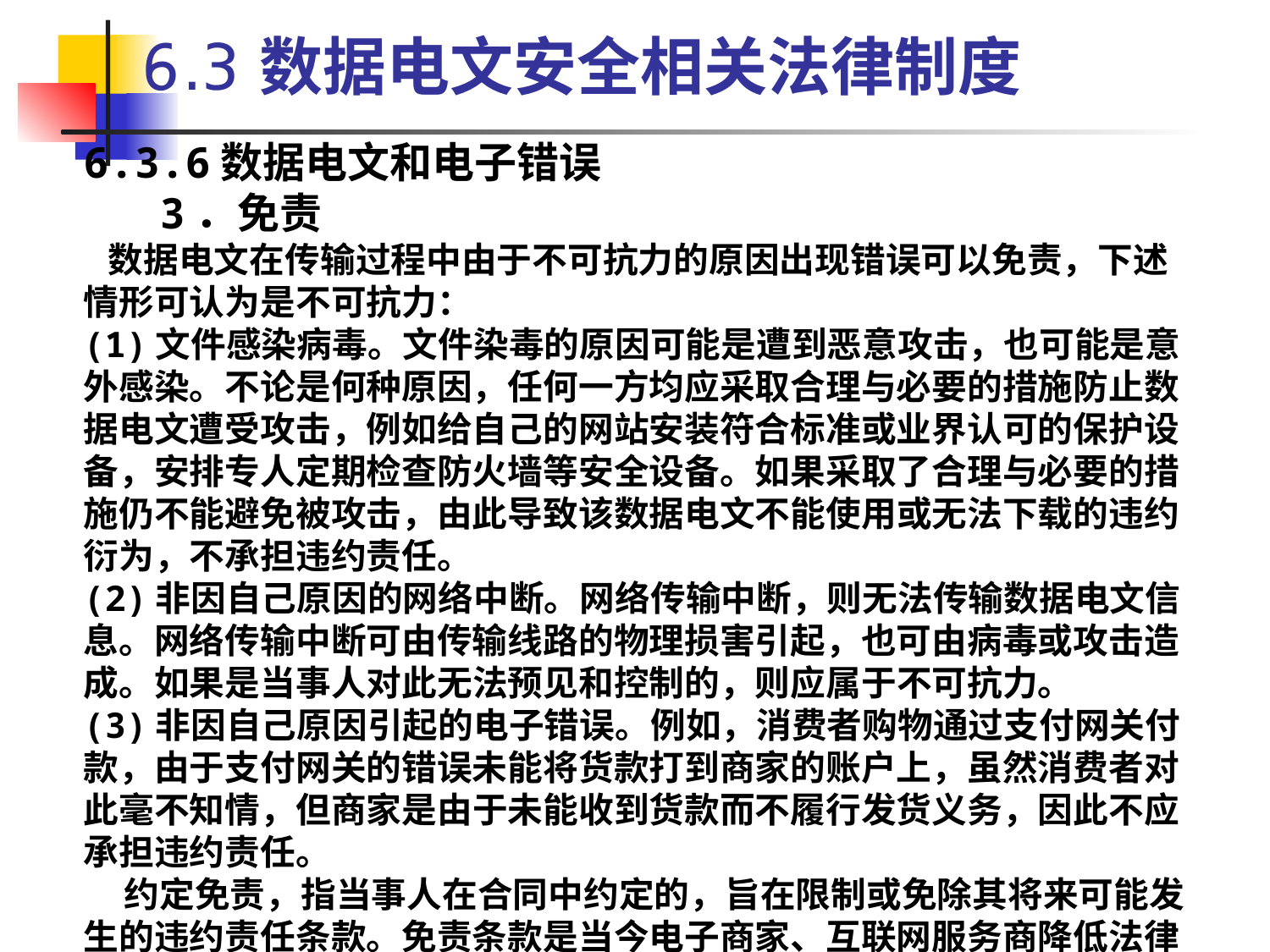

6.3数据电文安全相关法律制度
6.3.6数据电文和电子错误
   3．免责
  数据电文在传输过程中由于不可抗力的原因出现错误可以免责，下述情形可认为是不可抗力：
(1)文件感染病毒。文件染毒的原因可能是遭到恶意攻击，也可能是意外感染。不论是何种原因，任何一方均应采取合理与必要的措施防止数据电文遭受攻击，例如给自己的网站安装符合标准或业界认可的保护设备，安排专人定期检查防火墙等安全设备。如果采取了合理与必要的措施仍不能避免被攻击，由此导致该数据电文不能使用或无法下载的违约衍为，不承担违约责任。
(2)非因自己原因的网络中断。网络传输中断，则无法传输数据电文信息。网络传输中断可由传输线路的物理损害引起，也可由病毒或攻击造成。如果是当事人对此无法预见和控制的，则应属于不可抗力。
(3)非因自己原因引起的电子错误。例如，消费者购物通过支付网关付款，由于支付网关的错误未能将货款打到商家的账户上，虽然消费者对此毫不知情，但商家是由于未能收到货款而不履行发货义务，因此不应承担违约责任。
    约定免责，指当事人在合同中约定的，旨在限制或免除其将来可能发生的违约责任条款。免责条款是当今电子商家、互联网服务商降低法律风险的最有效手段。当然，免责条款的约定不得违反法律和社会公共利益，不得排除当事人的基本义务、排除故意或重大过失责任。